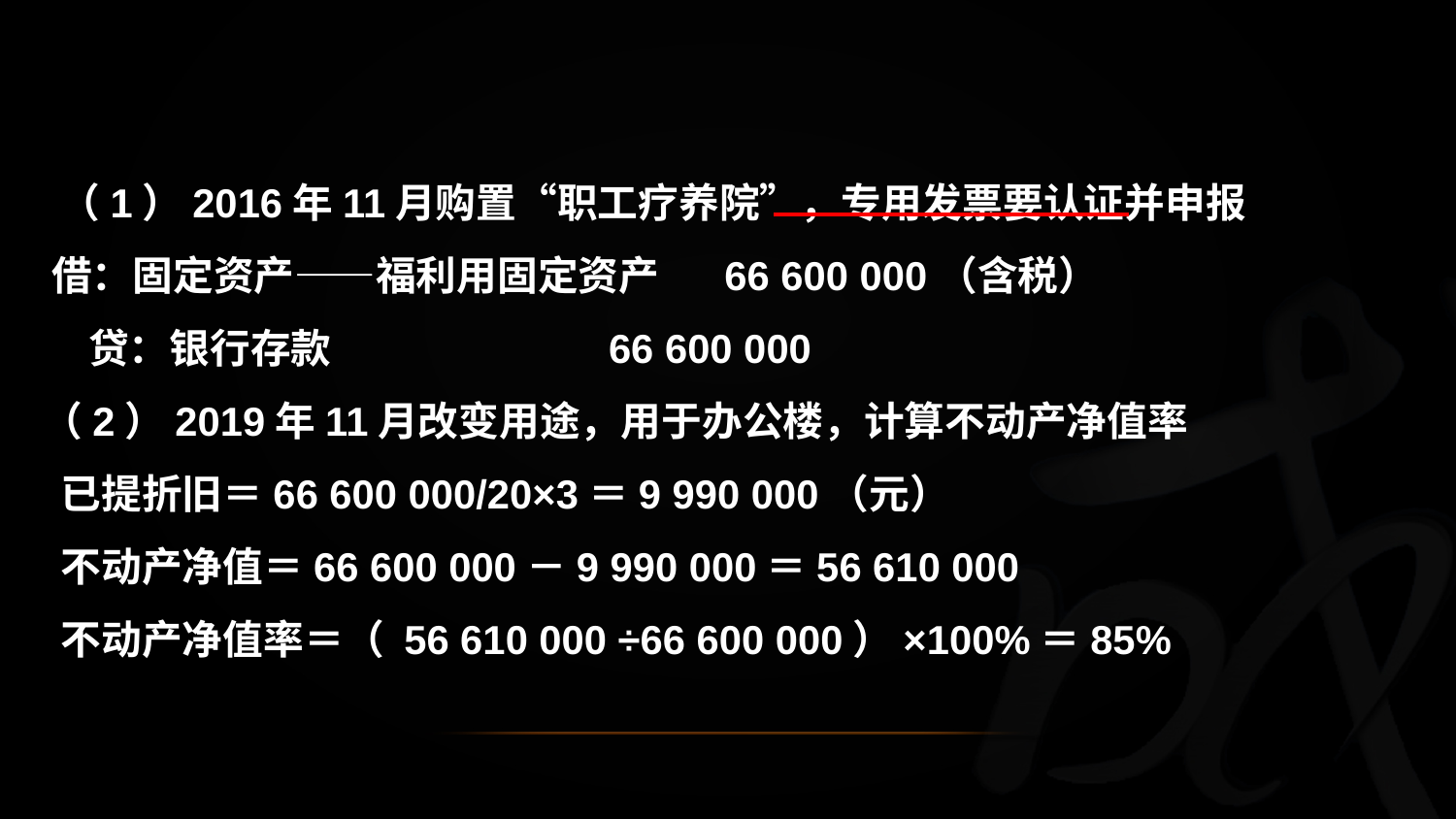

（1）2016年11月购置“职工疗养院”，专用发票要认证并申报
   借：固定资产——福利用固定资产      66 600 000（含税）
       贷：银行存款                             66 600 000
  （2）2019年11月改变用途，用于办公楼，计算不动产净值率
    已提折旧＝66 600 000/20×3＝9 990 000（元）
    不动产净值＝66 600 000－9 990 000＝56 610 000
    不动产净值率＝（ 56 610 000 ÷66 600 000）×100%＝85%